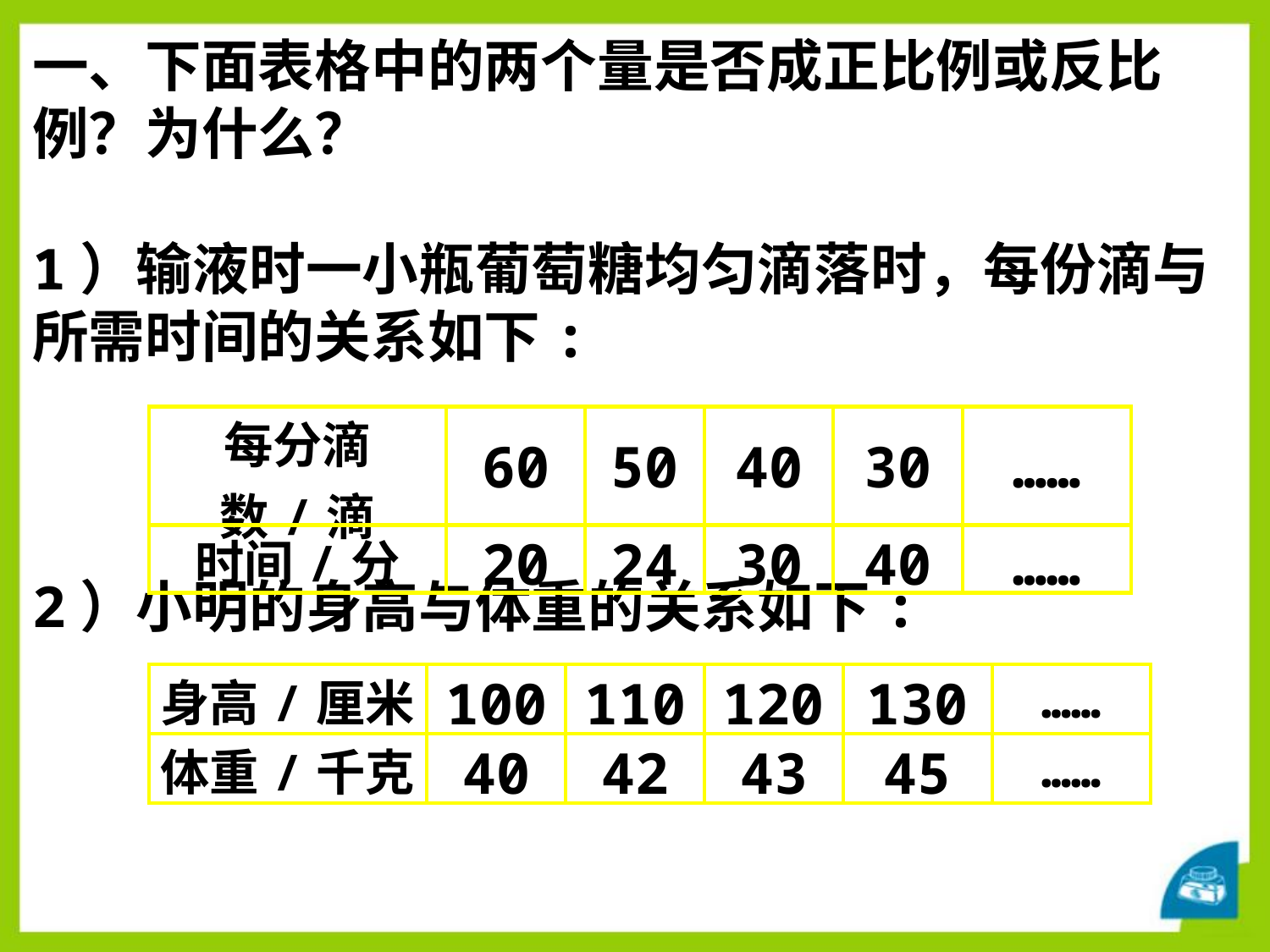

一、下面表格中的两个量是否成正比例或反比例？为什么？

1）输液时一小瓶葡萄糖均匀滴落时，每份滴与所需时间的关系如下:

2）小明的身高与体重的关系如下:

| 每分滴数/滴 | 60 | 50 | 40 | 30 | …… |
| --- | --- | --- | --- | --- | --- |
| 时间/分 | 20 | 24 | 30 | 40 | …… |
| 身高/厘米 | 100 | 110 | 120 | 130 | …… |
| --- | --- | --- | --- | --- | --- |
| 体重/千克 | 40 | 42 | 43 | 45 | …… |